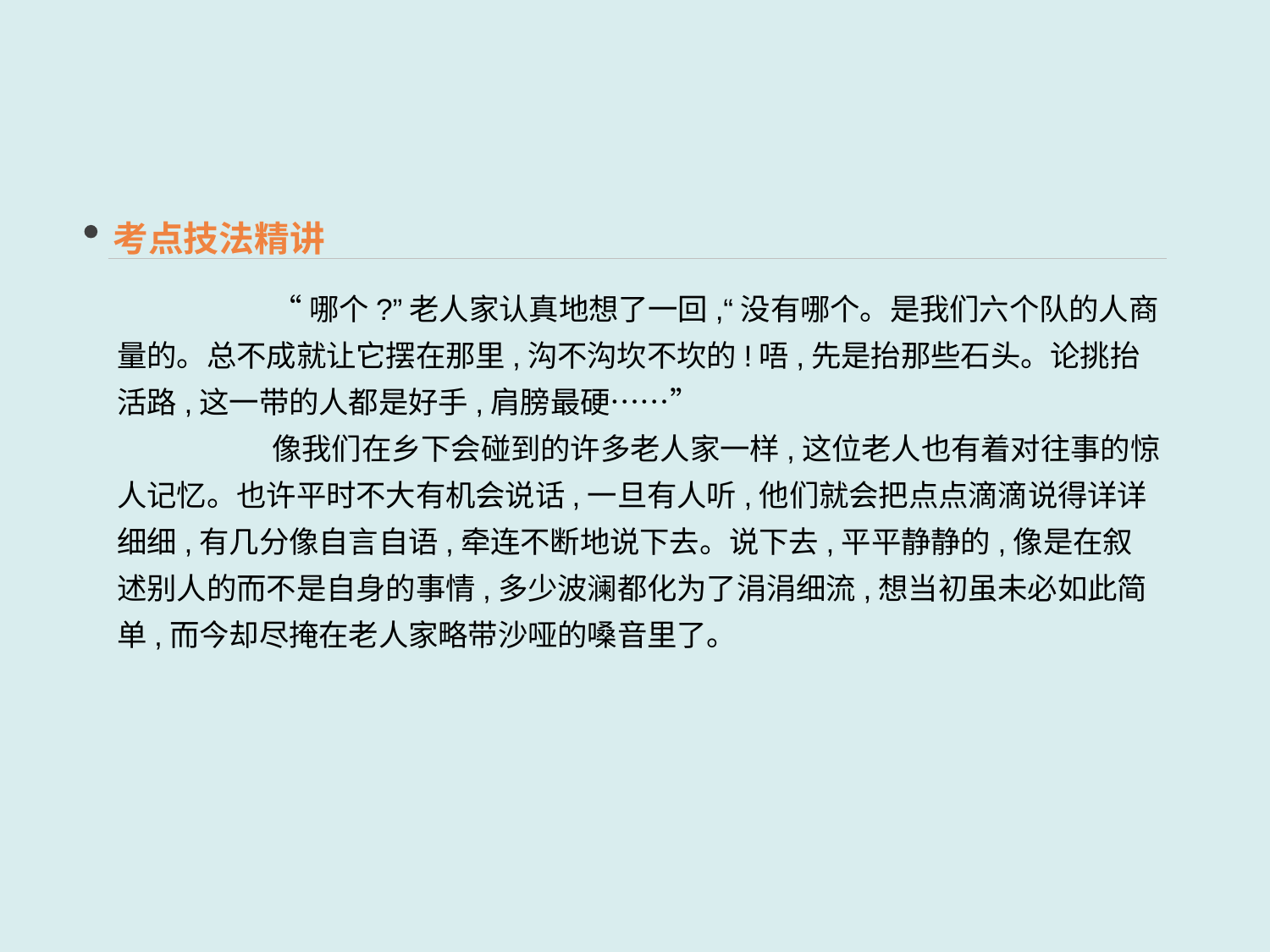

考点技法精讲

“哪个?”老人家认真地想了一回,“没有哪个。是我们六个队的人商量的。总不成就让它摆在那里,沟不沟坎不坎的!唔,先是抬那些石头。论挑抬活路,这一带的人都是好手,肩膀最硬……”
像我们在乡下会碰到的许多老人家一样,这位老人也有着对往事的惊人记忆。也许平时不大有机会说话,一旦有人听,他们就会把点点滴滴说得详详细细,有几分像自言自语,牵连不断地说下去。说下去,平平静静的,像是在叙述别人的而不是自身的事情,多少波澜都化为了涓涓细流,想当初虽未必如此简单,而今却尽掩在老人家略带沙哑的嗓音里了。